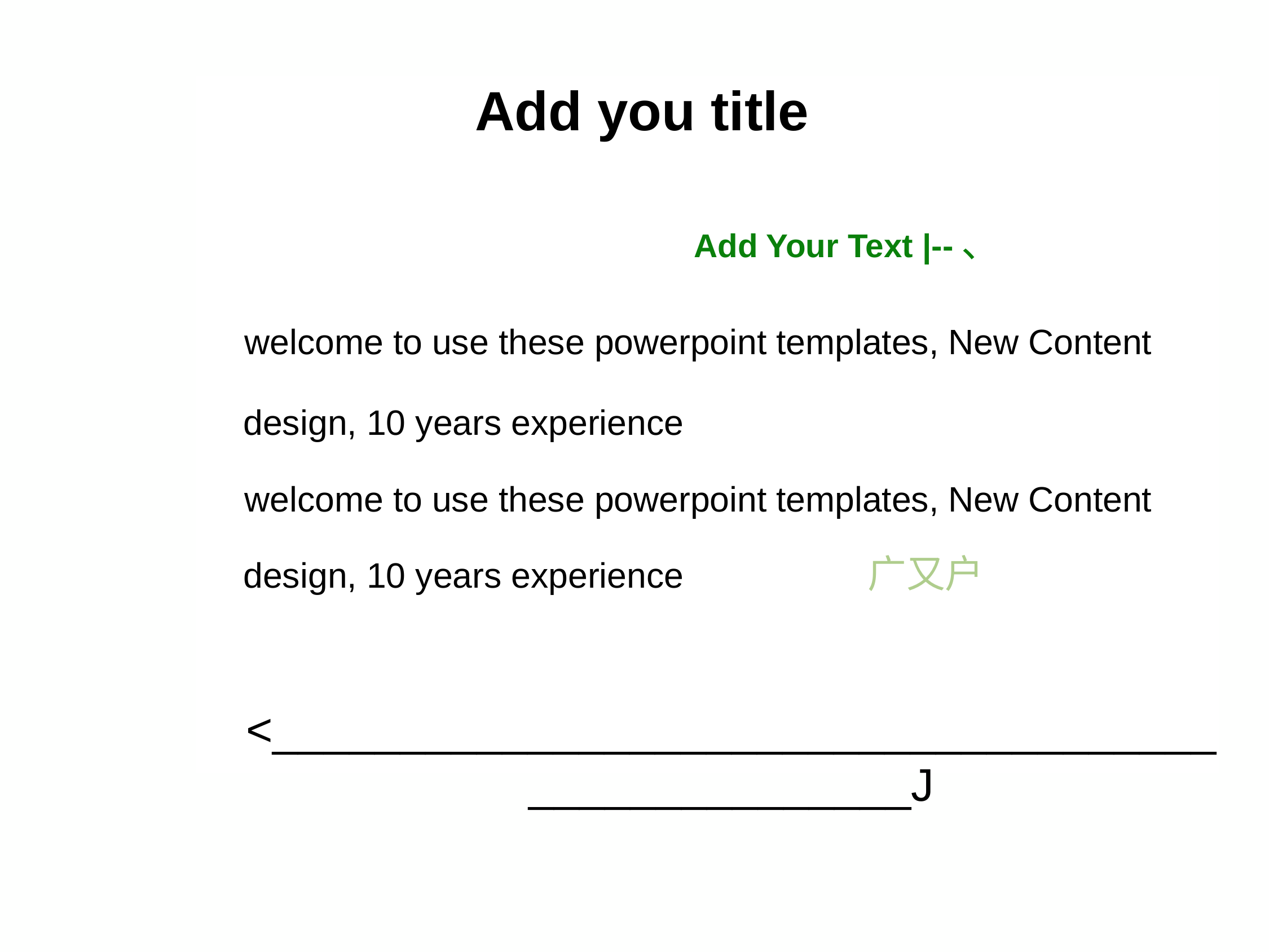

Add you title
Add Your Text |--、
welcome to use these powerpoint templates, New Content design, 10 years experience
welcome to use these powerpoint templates, New Content design, 10 years experience                  广又户
<____________________________________________________J